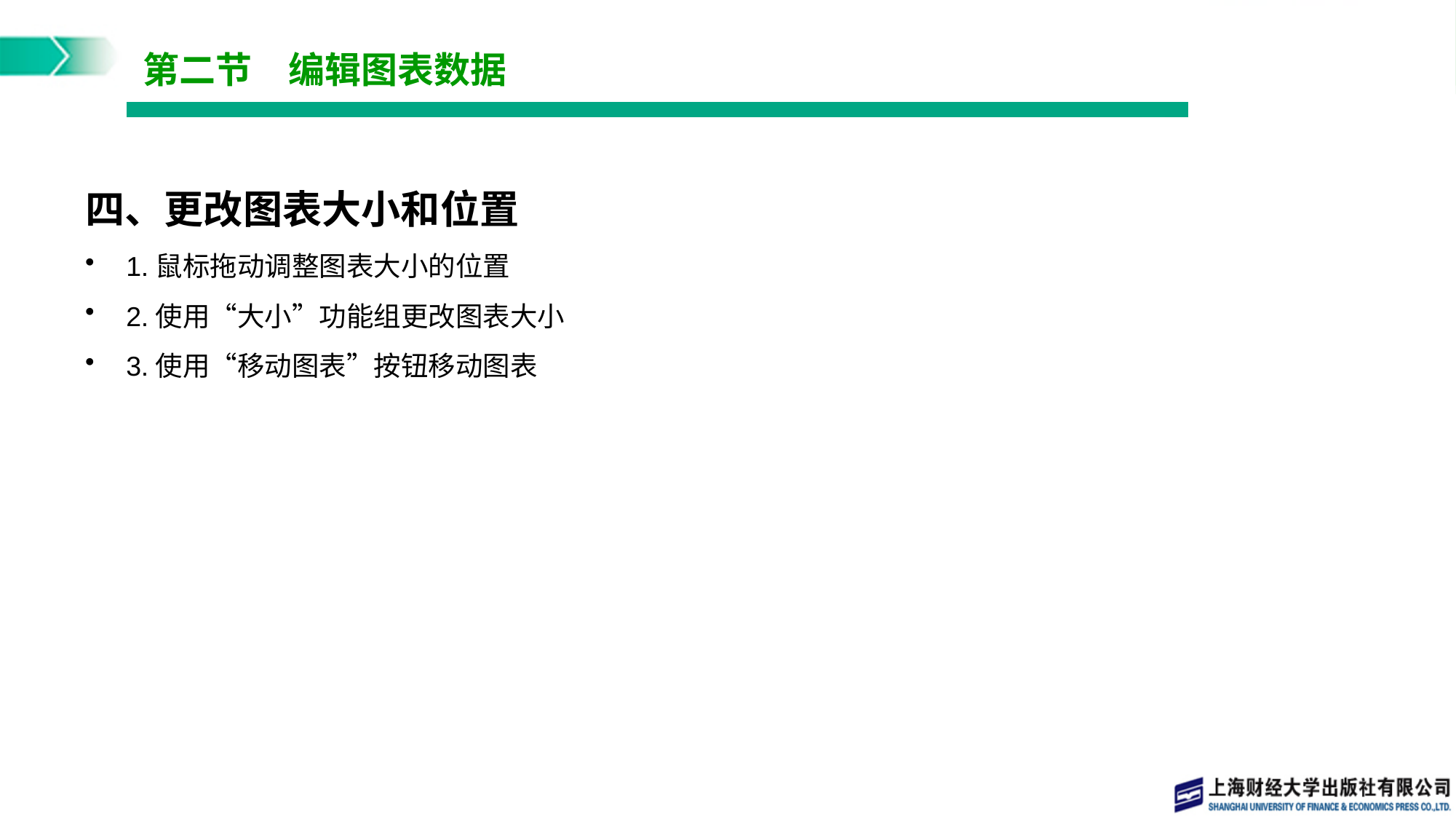

# 第二节　编辑图表数据
四、更改图表大小和位置
1.鼠标拖动调整图表大小的位置
2.使用“大小”功能组更改图表大小
3.使用“移动图表”按钮移动图表